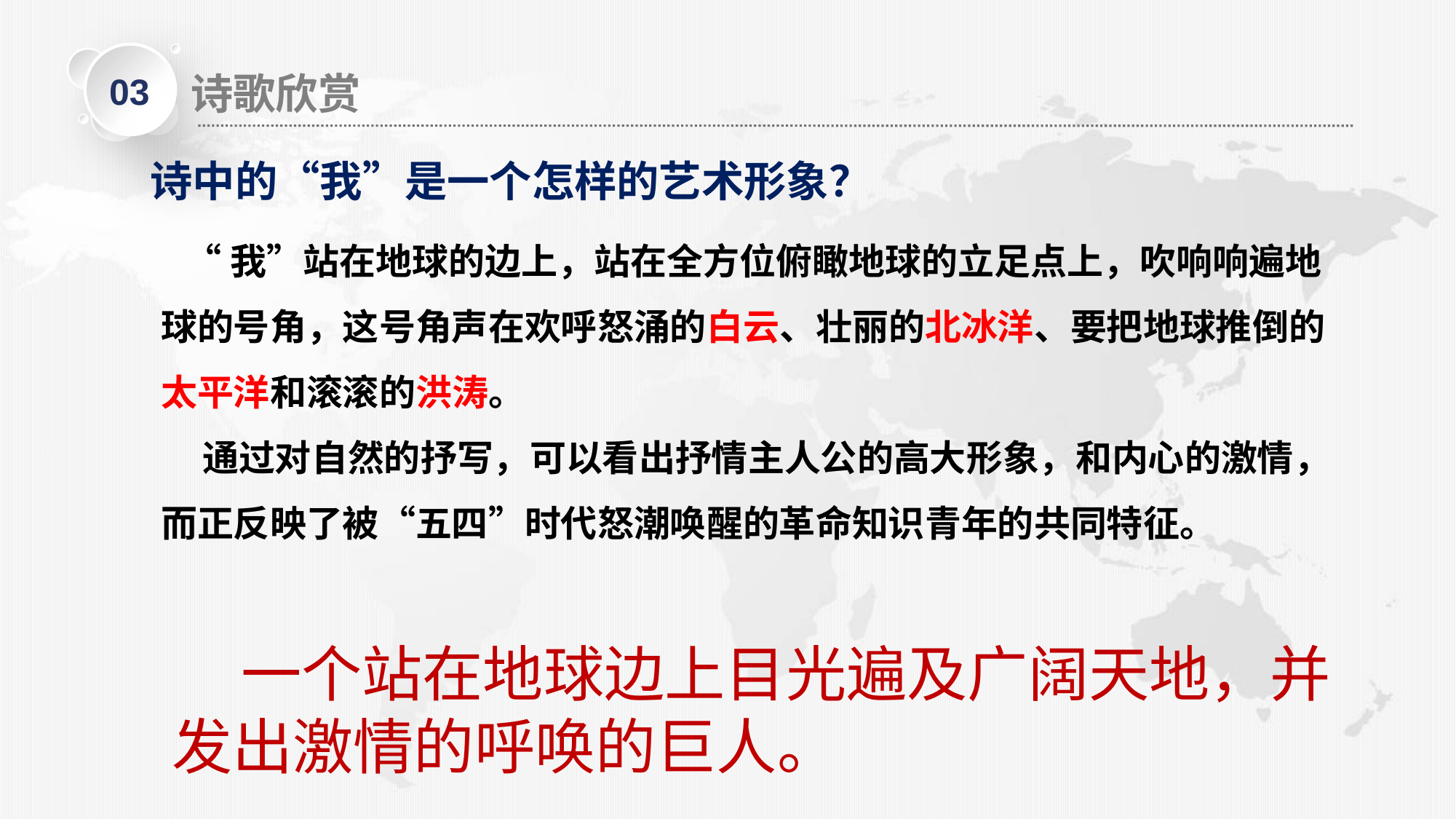

03

诗歌欣赏
诗中的“我”是一个怎样的艺术形象？
   “我”站在地球的边上，站在全方位俯瞰地球的立足点上，吹响响遍地球的号角，这号角声在欢呼怒涌的白云、壮丽的北冰洋、要把地球推倒的太平洋和滚滚的洪涛。
    通过对自然的抒写，可以看出抒情主人公的高大形象，和内心的激情，而正反映了被“五四”时代怒潮唤醒的革命知识青年的共同特征。
    一个站在地球边上目光遍及广阔天地，并发出激情的呼唤的巨人。